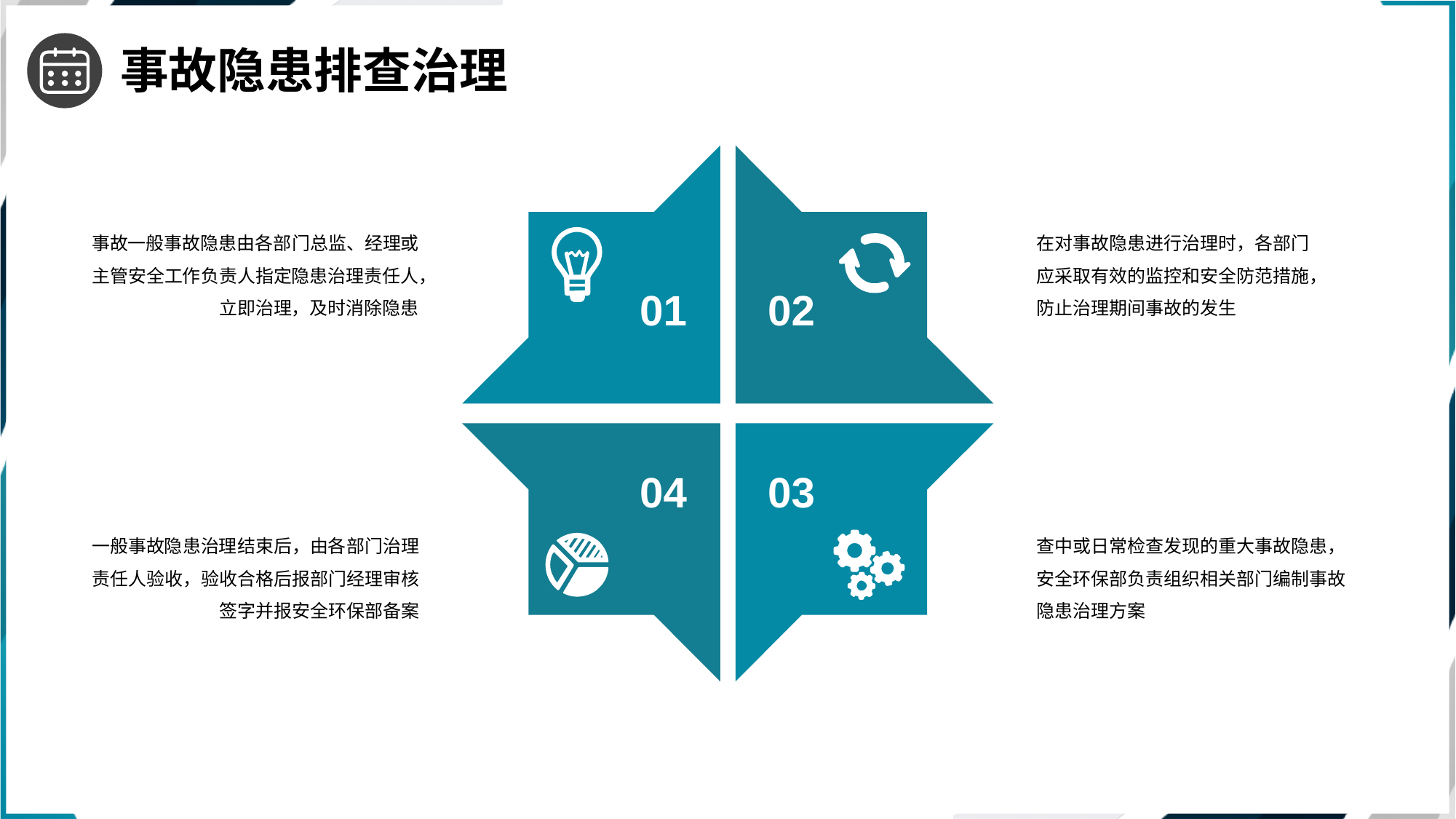

事故隐患排查治理

事故一般事故隐患由各部门总监、经理或主管安全工作负责人指定隐患治理责任人，立即治理，及时消除隐患
在对事故隐患进行治理时，各部门应采取有效的监控和安全防范措施，防止治理期间事故的发生
01
02

04
03

一般事故隐患治理结束后，由各部门治理责任人验收，验收合格后报部门经理审核签字并报安全环保部备案
查中或日常检查发现的重大事故隐患，安全环保部负责组织相关部门编制事故隐患治理方案